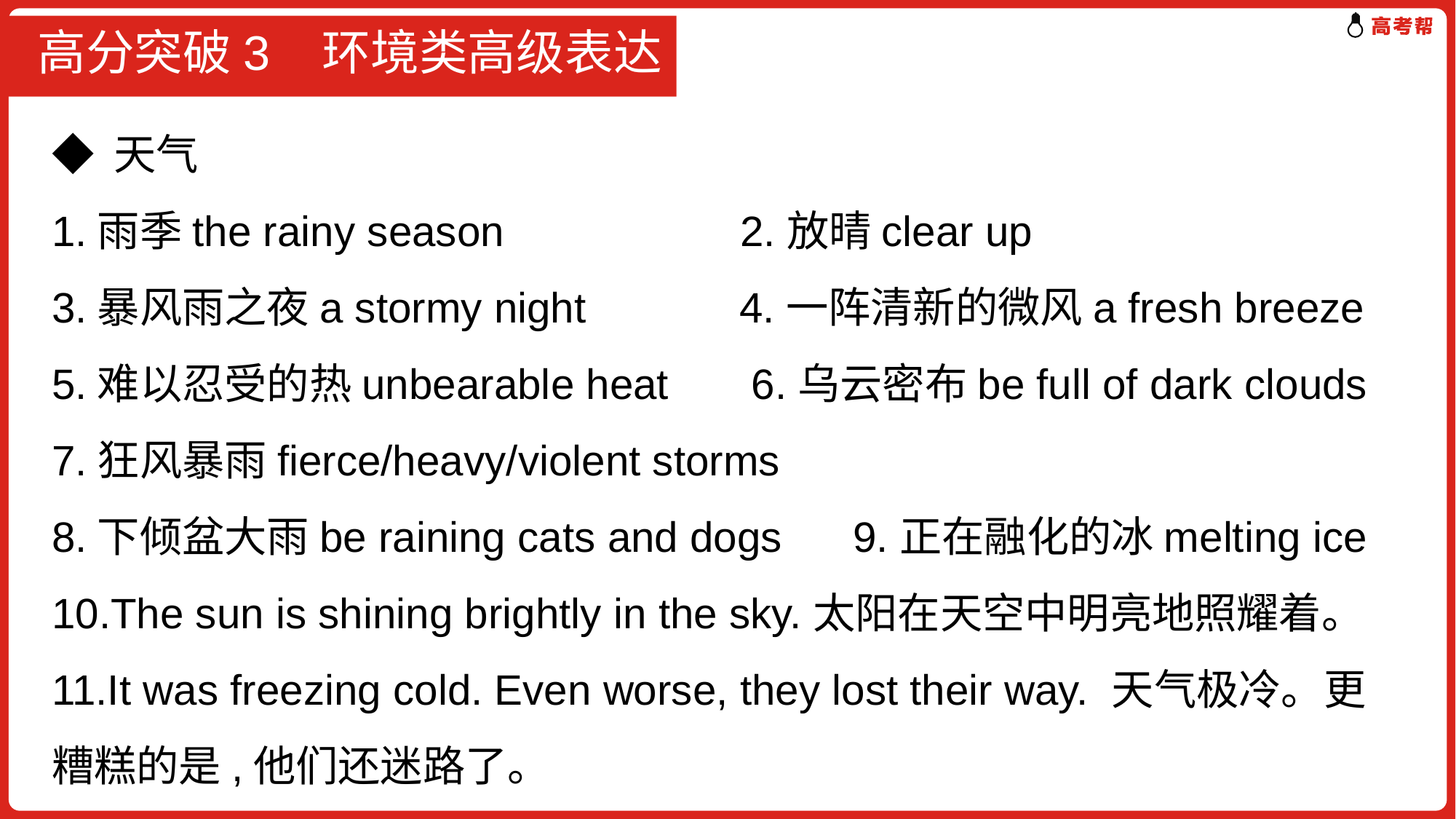

# 高分突破3   环境类高级表达
◆ 天气
1.雨季the rainy season                    2.放晴clear up
3.暴风雨之夜a stormy night             4.一阵清新的微风a fresh breeze
5.难以忍受的热unbearable heat       6.乌云密布be full of dark clouds
7.狂风暴雨fierce/heavy/violent storms
8.下倾盆大雨be raining cats and dogs      9.正在融化的冰melting ice
10.The sun is shining brightly in the sky.太阳在天空中明亮地照耀着。
11.It was freezing cold. Even worse, they lost their way. 天气极冷。更糟糕的是,他们还迷路了。